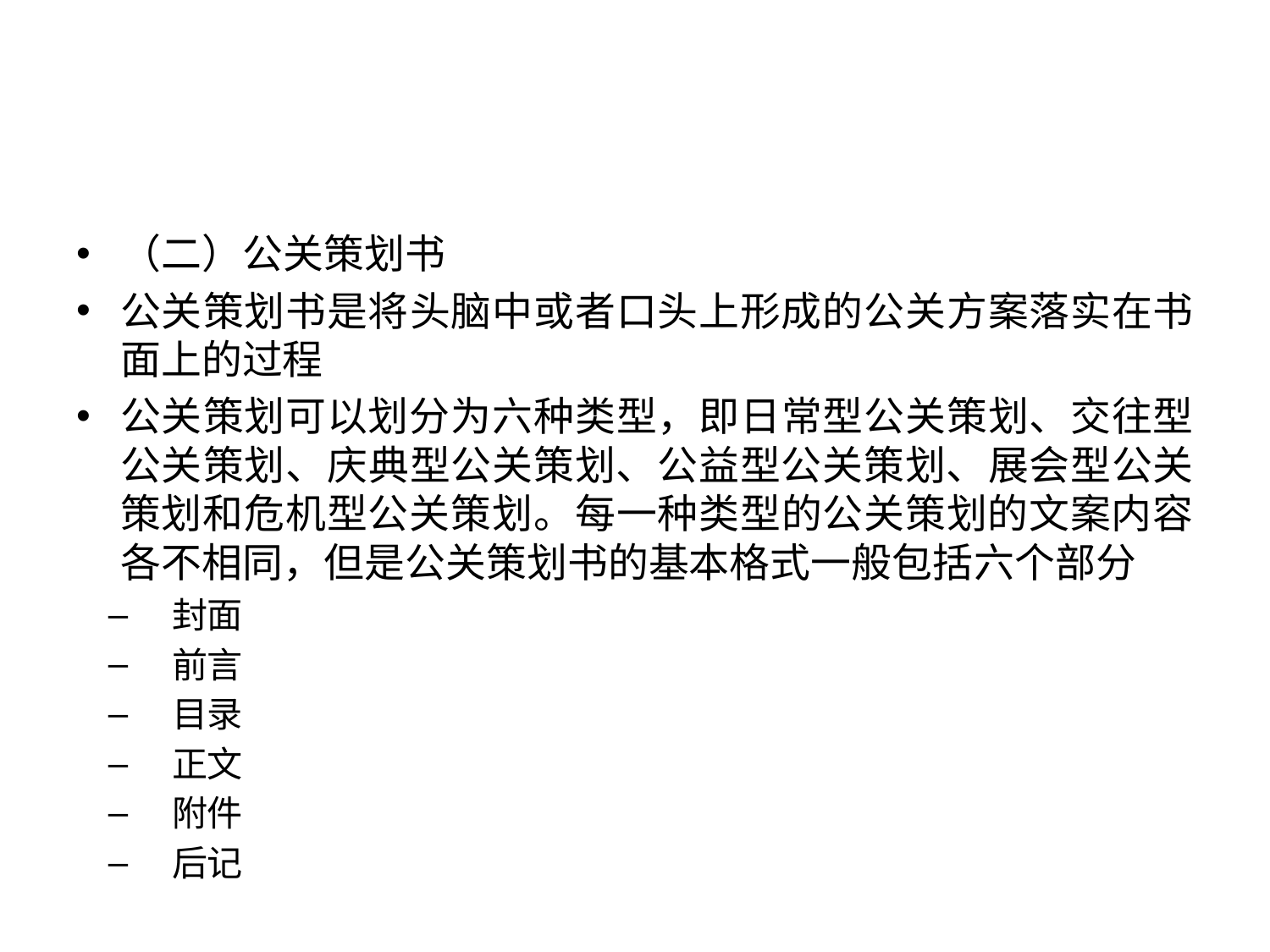

#
（二）公关策划书
公关策划书是将头脑中或者口头上形成的公关方案落实在书面上的过程
公关策划可以划分为六种类型，即日常型公关策划、交往型公关策划、庆典型公关策划、公益型公关策划、展会型公关策划和危机型公关策划。每一种类型的公关策划的文案内容各不相同，但是公关策划书的基本格式一般包括六个部分
封面
前言
目录
正文
附件
后记